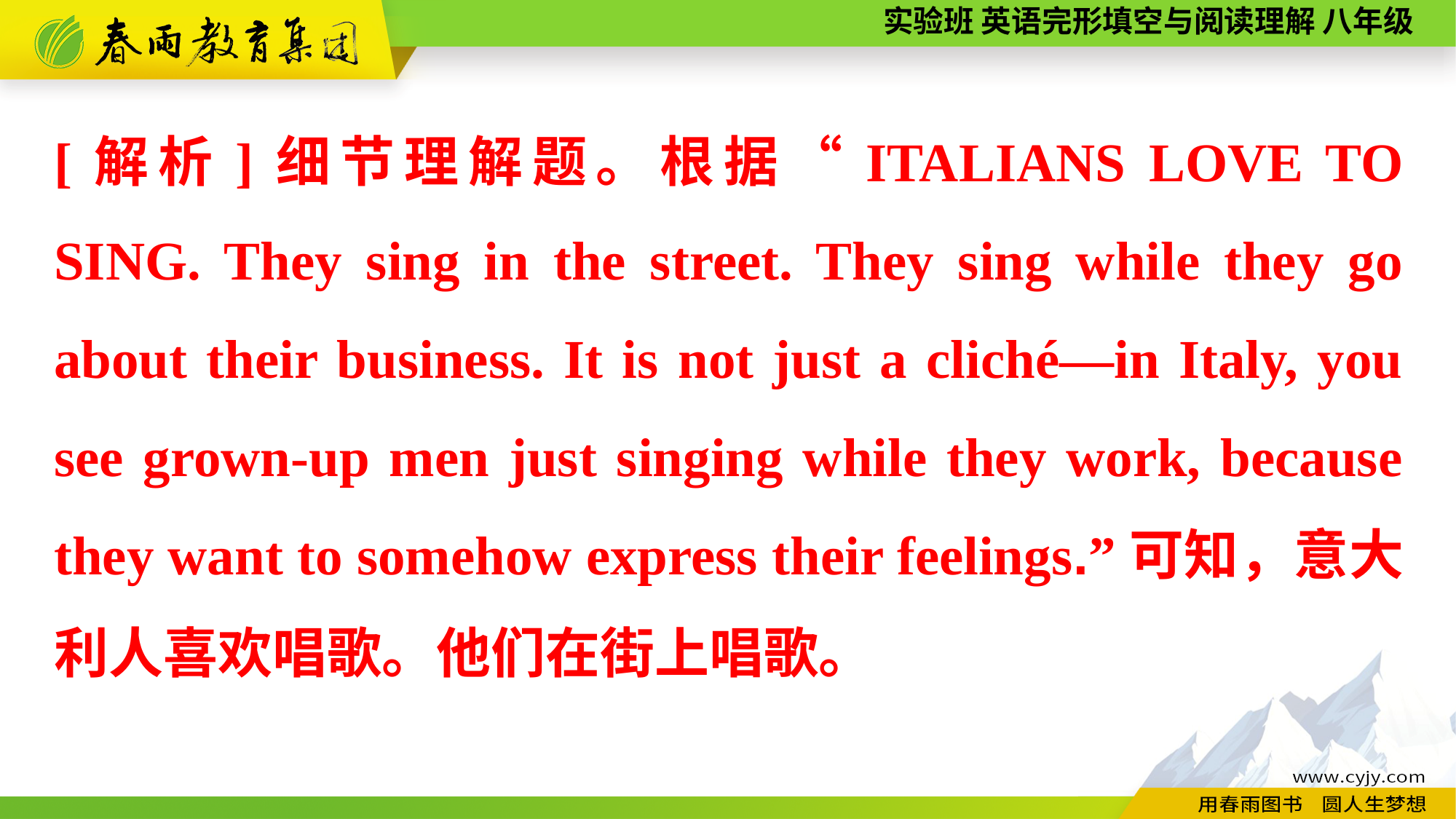

[解析]细节理解题。根据“ITALIANS LOVE TO SING. They sing in the street. They sing while they go about their business. It is not just a cliché—in Italy, you see grown-up men just singing while they work, because they want to somehow express their feelings.”可知，意大利人喜欢唱歌。他们在街上唱歌。